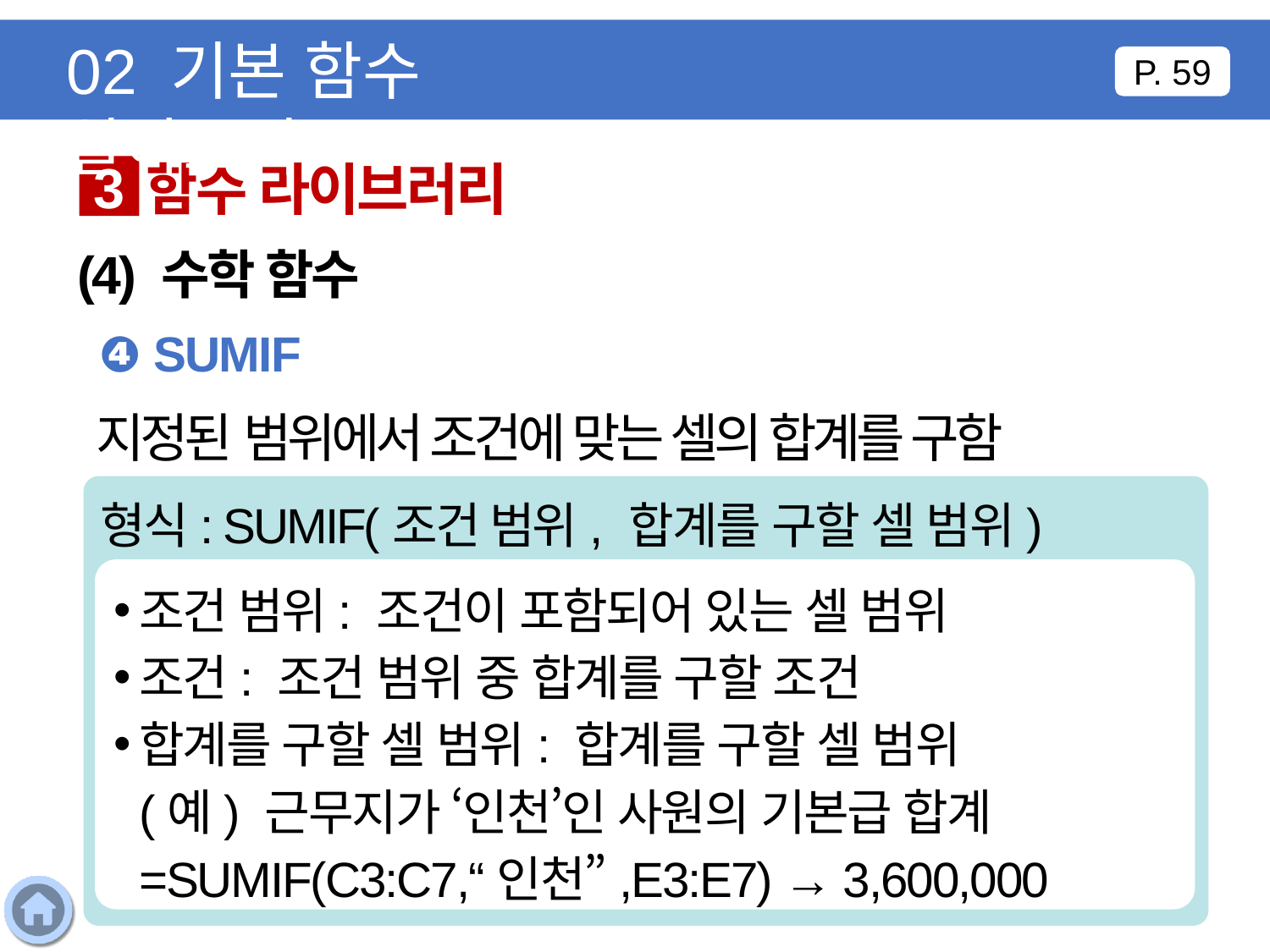

02 기본 함수 알아보기
P. 59
함수 라이브러리
3
(4) 수학 함수
❹ SUMIF
지정된 범위에서 조건에 맞는 셀의 합계를 구함
형식: SUMIF(조건 범위, 합계를 구할 셀 범위)
조건 범위: 조건이 포함되어 있는 셀 범위
조건: 조건 범위 중 합계를 구할 조건
합계를 구할 셀 범위: 합계를 구할 셀 범위
(예) 근무지가 ‘인천’인 사원의 기본급 합계 =SUMIF(C3:C7,“인천”,E3:E7) → 3,600,000